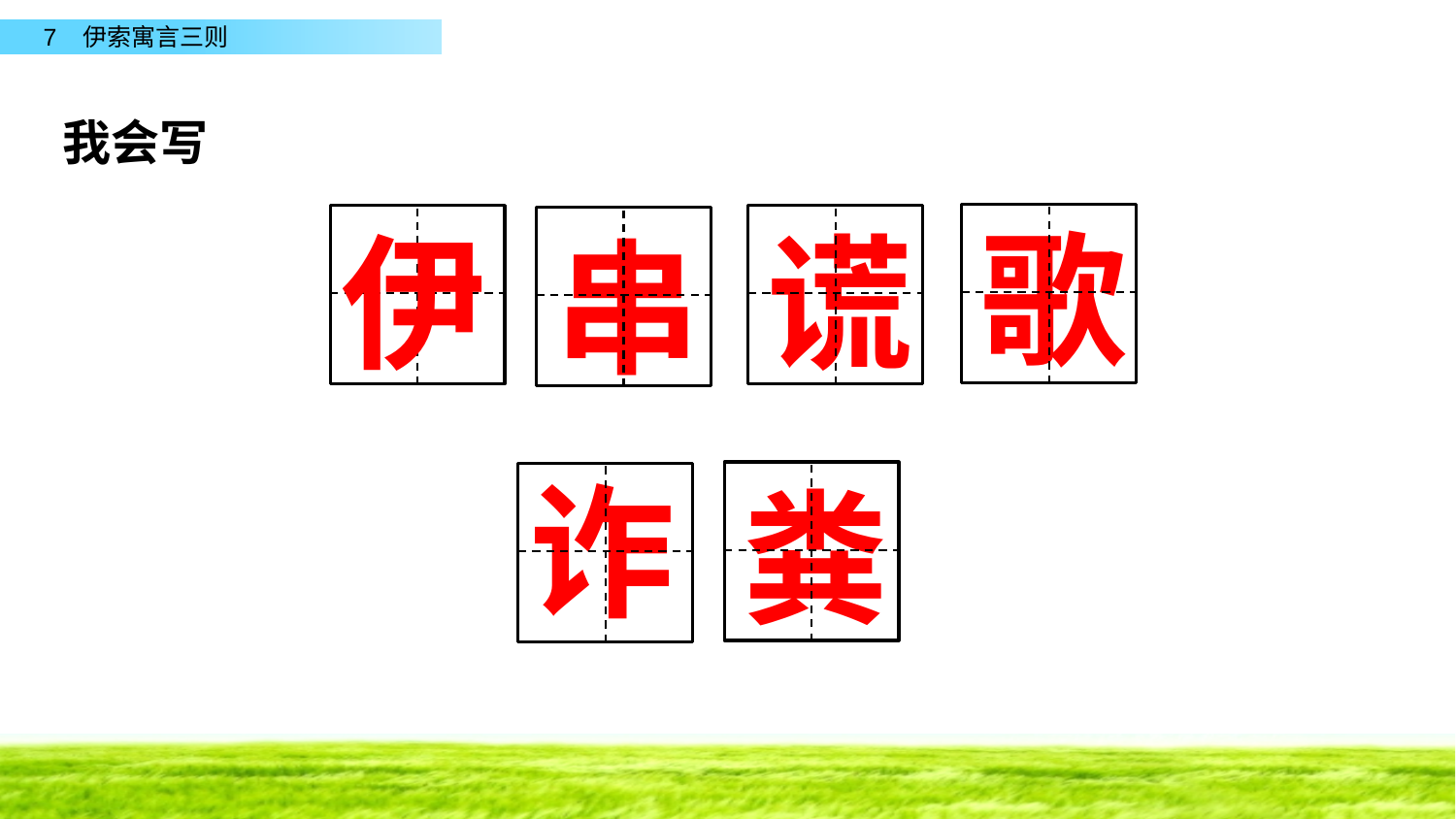

我会写

歌

伊
谎

串
诈
粪